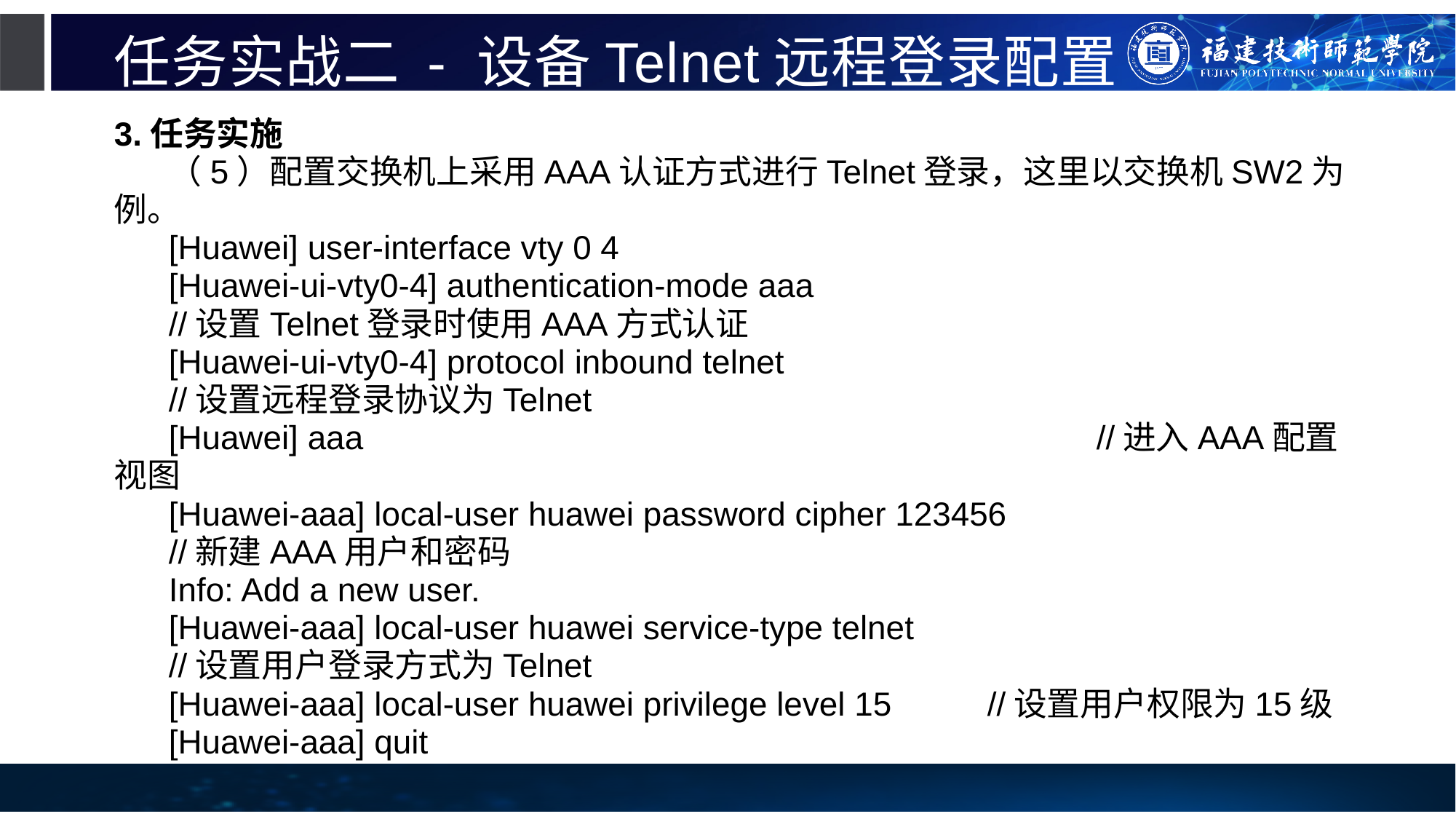

# 任务实战二 - 设备Telnet远程登录配置
3.任务实施
（5）配置交换机上采用AAA认证方式进行Telnet登录，这里以交换机SW2为例。
[Huawei] user-interface vty 0 4
[Huawei-ui-vty0-4] authentication-mode aaa
//设置Telnet登录时使用AAA方式认证
[Huawei-ui-vty0-4] protocol inbound telnet
//设置远程登录协议为Telnet
[Huawei] aaa							//进入AAA配置视图
[Huawei-aaa] local-user huawei password cipher 123456
//新建AAA用户和密码
Info: Add a new user.
[Huawei-aaa] local-user huawei service-type telnet
//设置用户登录方式为Telnet
[Huawei-aaa] local-user huawei privilege level 15	//设置用户权限为15级
[Huawei-aaa] quit